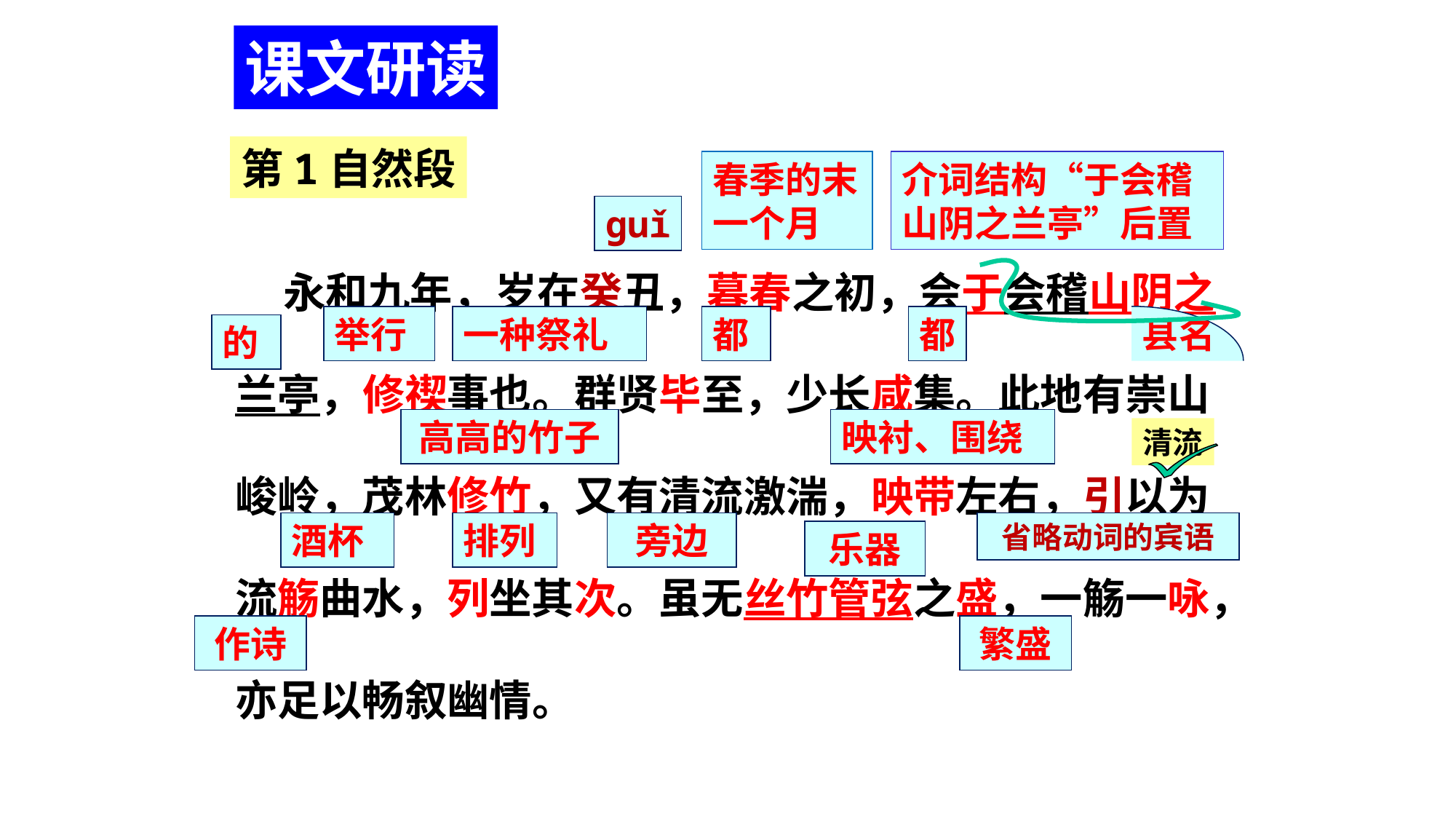

课文研读
第1自然段
春季的末一个月
介词结构“于会稽山阴之兰亭”后置
ɡuǐ
    永和九年，岁在癸丑，暮春之初，会于会稽山阴之兰亭，修禊事也。群贤毕至，少长咸集。此地有崇山峻岭，茂林修竹，又有清流激湍，映带左右，引以为流觞曲水，列坐其次。虽无丝竹管弦之盛，一觞一咏，亦足以畅叙幽情。

举行
一种祭礼
都
都
县名
的
高高的竹子
映衬、围绕
清流

酒杯
排列
旁边
省略动词的宾语
乐器
作诗
繁盛